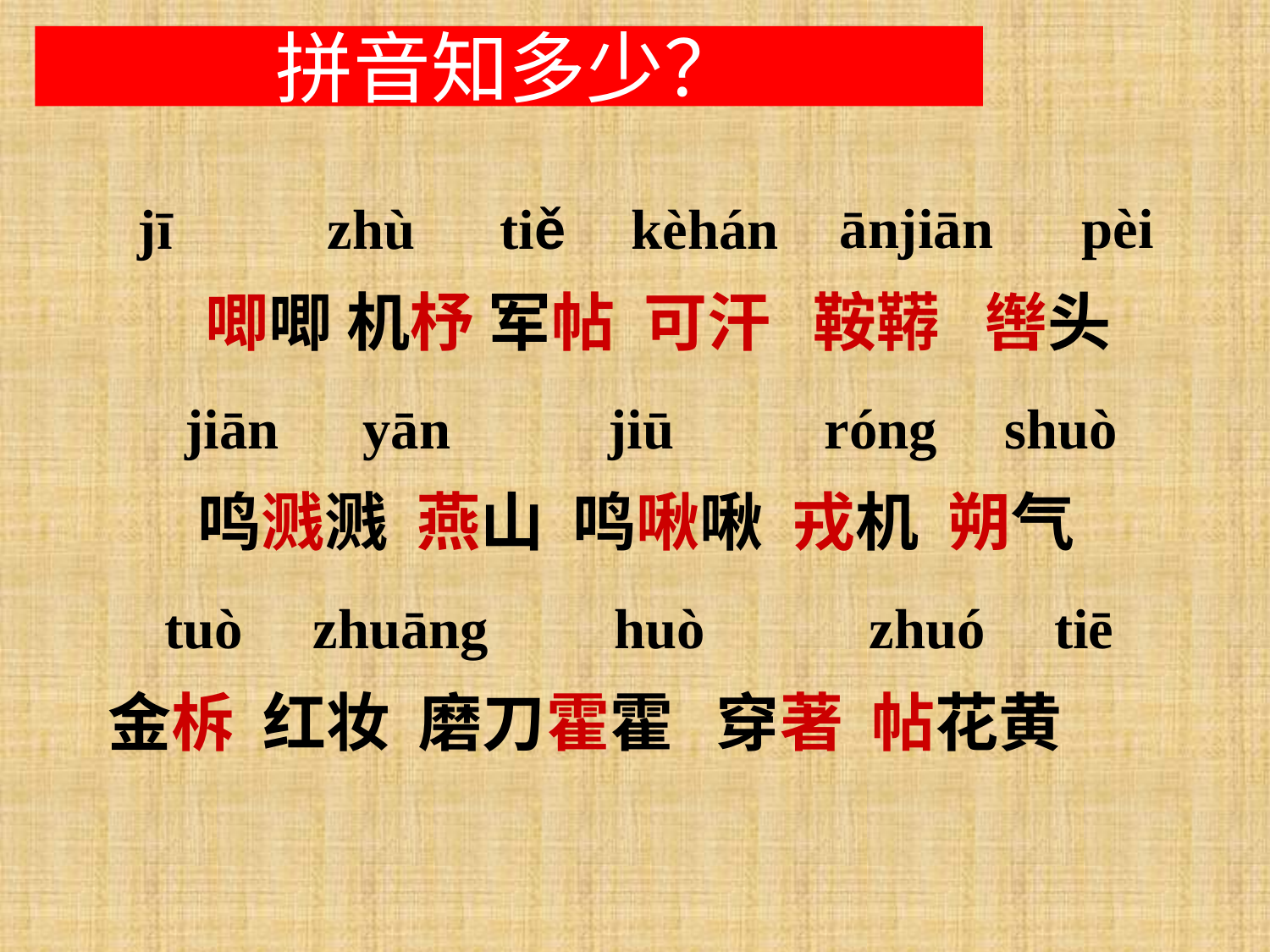

# 拼音知多少？
ānjiān
pèi
 jī
zhù
tiě
kèhán
唧唧 机杼 军帖  可汗   鞍鞯   辔头
鸣溅溅  燕山  鸣啾啾  戎机  朔气
金柝  红妆  磨刀霍霍   穿著  帖花黄
jiān
yān
jiū
róng
shuò
tuò
zhuāng
huò
zhuó
tiē